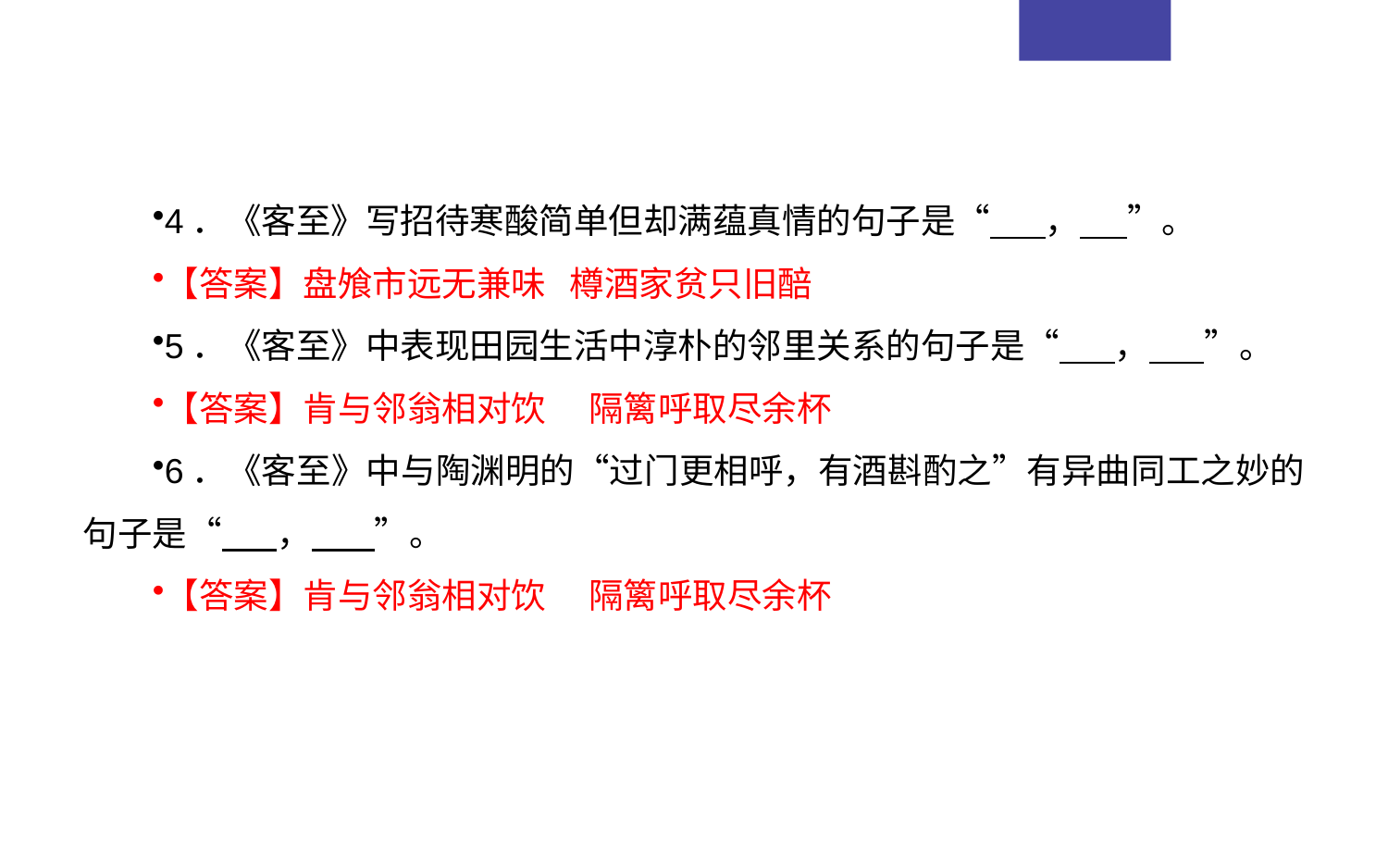

4．《客至》写招待寒酸简单但却满蕴真情的句子是“       ，      ”。
【答案】盘飧市远无兼味   樽酒家贫只旧醅
5．《客至》中表现田园生活中淳朴的邻里关系的句子是“       ，       ”。
【答案】肯与邻翁相对饮　 隔篱呼取尽余杯
6．《客至》中与陶渊明的“过门更相呼，有酒斟酌之”有异曲同工之妙的句子是“       ，        ”。
【答案】肯与邻翁相对饮　 隔篱呼取尽余杯